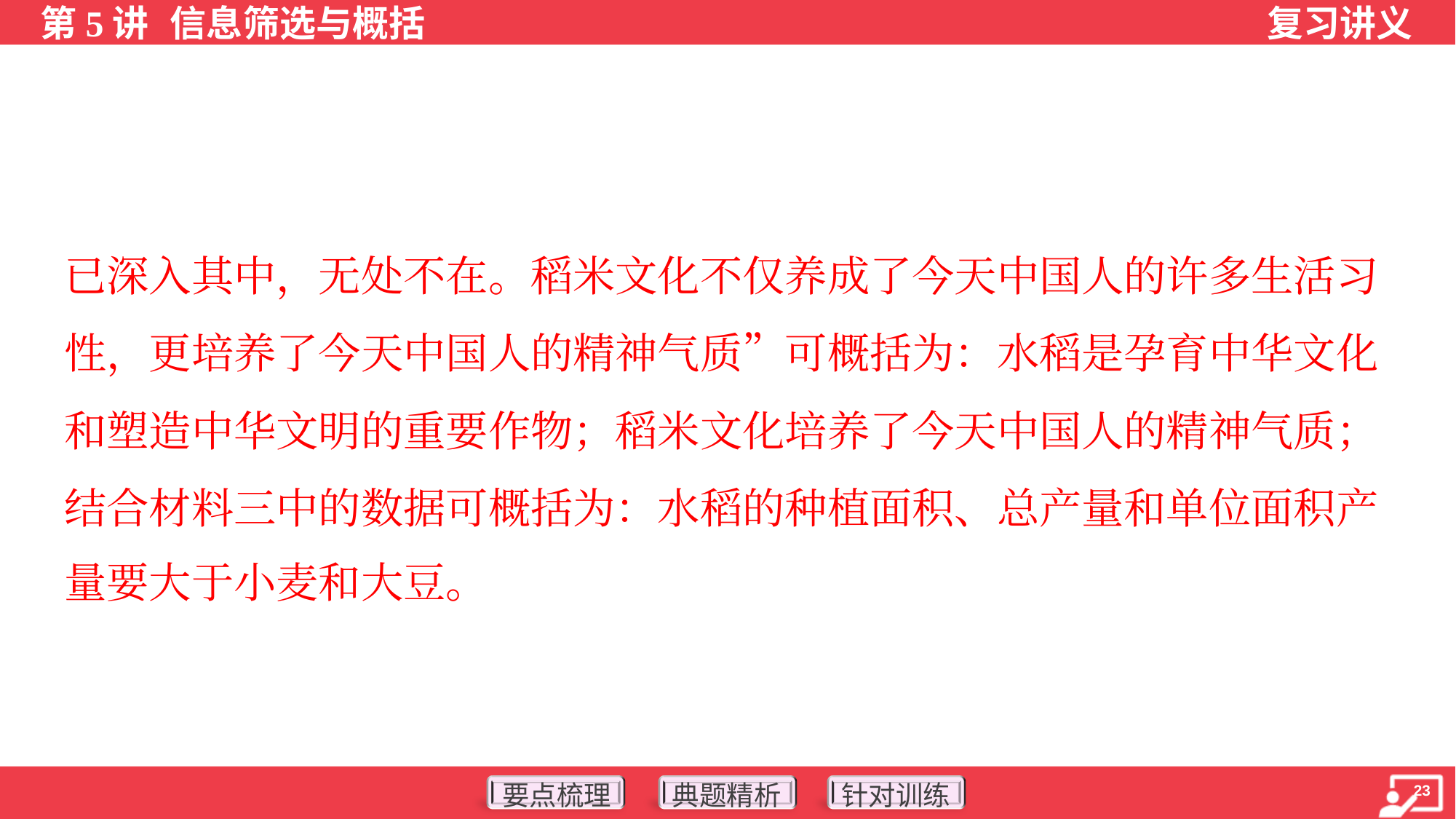

已深入其中，无处不在。稻米文化不仅养成了今天中国人的许多生活习
性，更培养了今天中国人的精神气质”可概括为：水稻是孕育中华文化
和塑造中华文明的重要作物；稻米文化培养了今天中国人的精神气质；
结合材料三中的数据可概括为：水稻的种植面积、总产量和单位面积产
量要大于小麦和大豆。